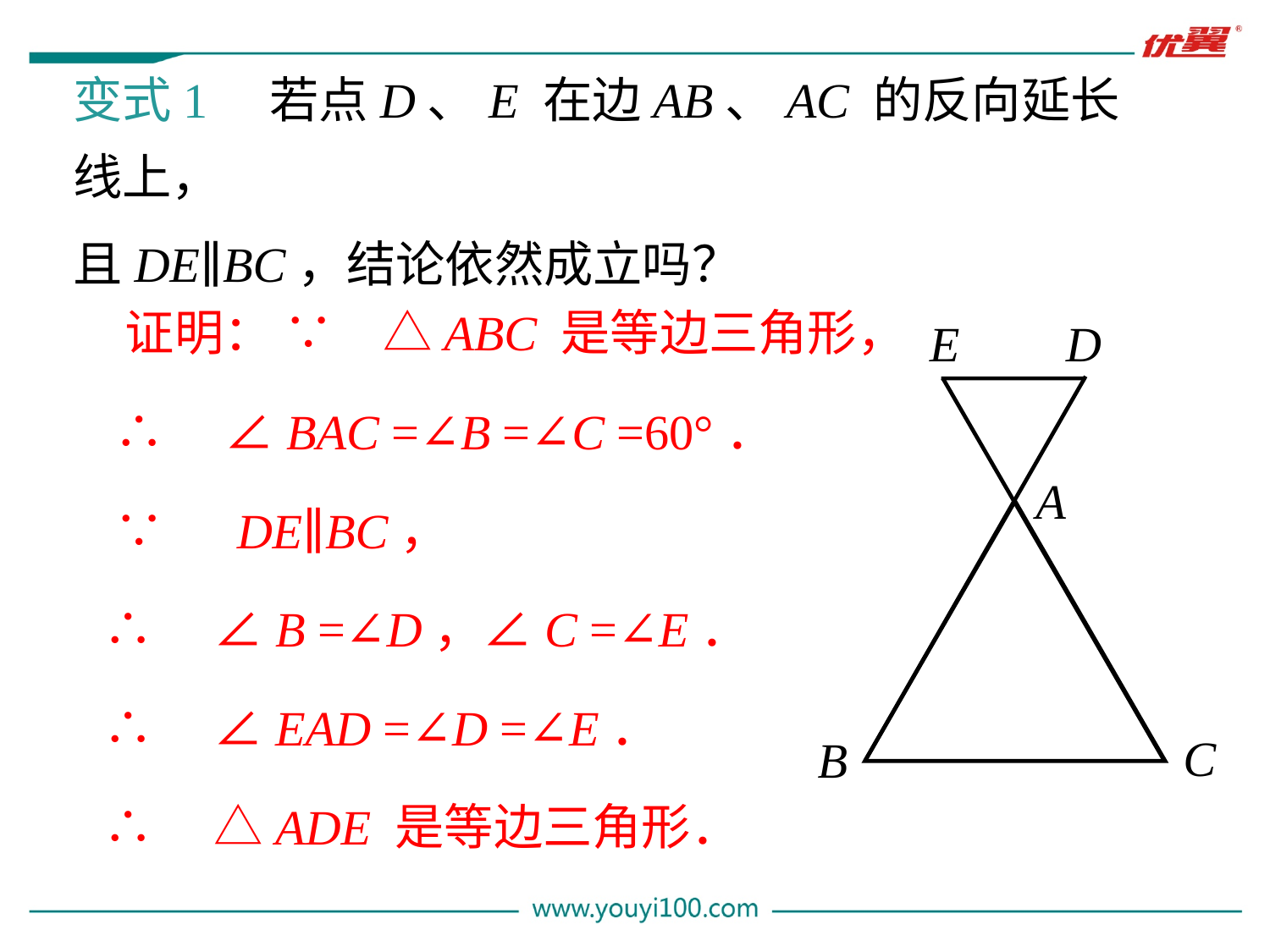

变式1　若点D、E 在边AB、AC 的反向延长线上，
且DE∥BC，结论依然成立吗？
　　证明： ∵　△ABC 是等边三角形，
        ∴　∠BAC =∠B =∠C =60°．
        ∵　DE∥BC，
       ∴　∠B =∠D，∠C =∠E．
       ∴　∠EAD =∠D =∠E．
       ∴　△ADE 是等边三角形．
E
D

A

C
B